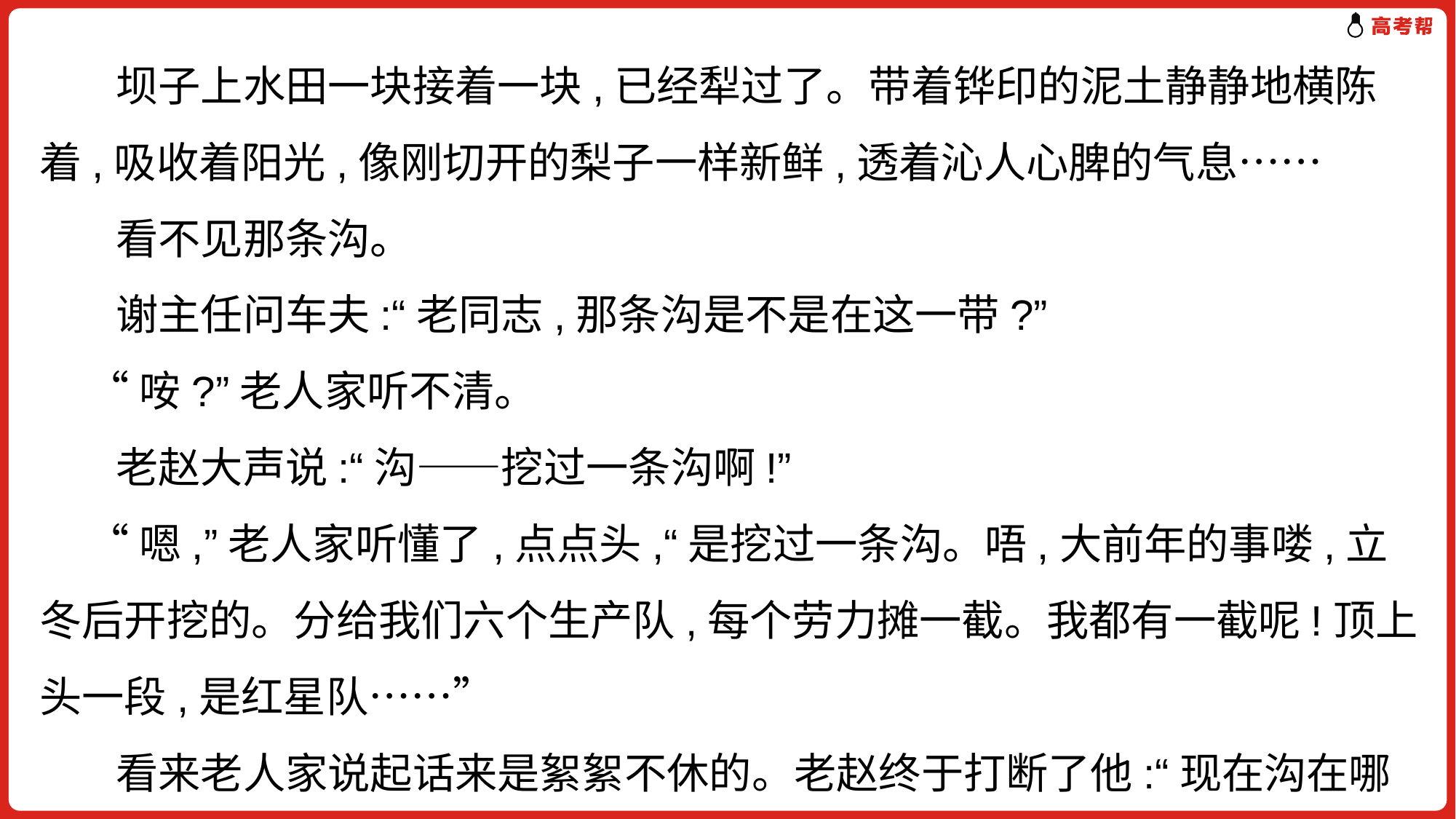

坝子上水田一块接着一块,已经犁过了。带着铧印的泥土静静地横陈着,吸收着阳光,像刚切开的梨子一样新鲜,透着沁人心脾的气息……
       看不见那条沟。
       谢主任问车夫:“老同志,那条沟是不是在这一带?”
     “咹?”老人家听不清。
       老赵大声说:“沟——挖过一条沟啊!”
     “嗯,”老人家听懂了,点点头,“是挖过一条沟。唔,大前年的事喽,立冬后开挖的。分给我们六个生产队,每个劳力摊一截。我都有一截呢!顶上头一段,是红星队……”
       看来老人家说起话来是絮絮不休的。老赵终于打断了他:“现在沟在哪